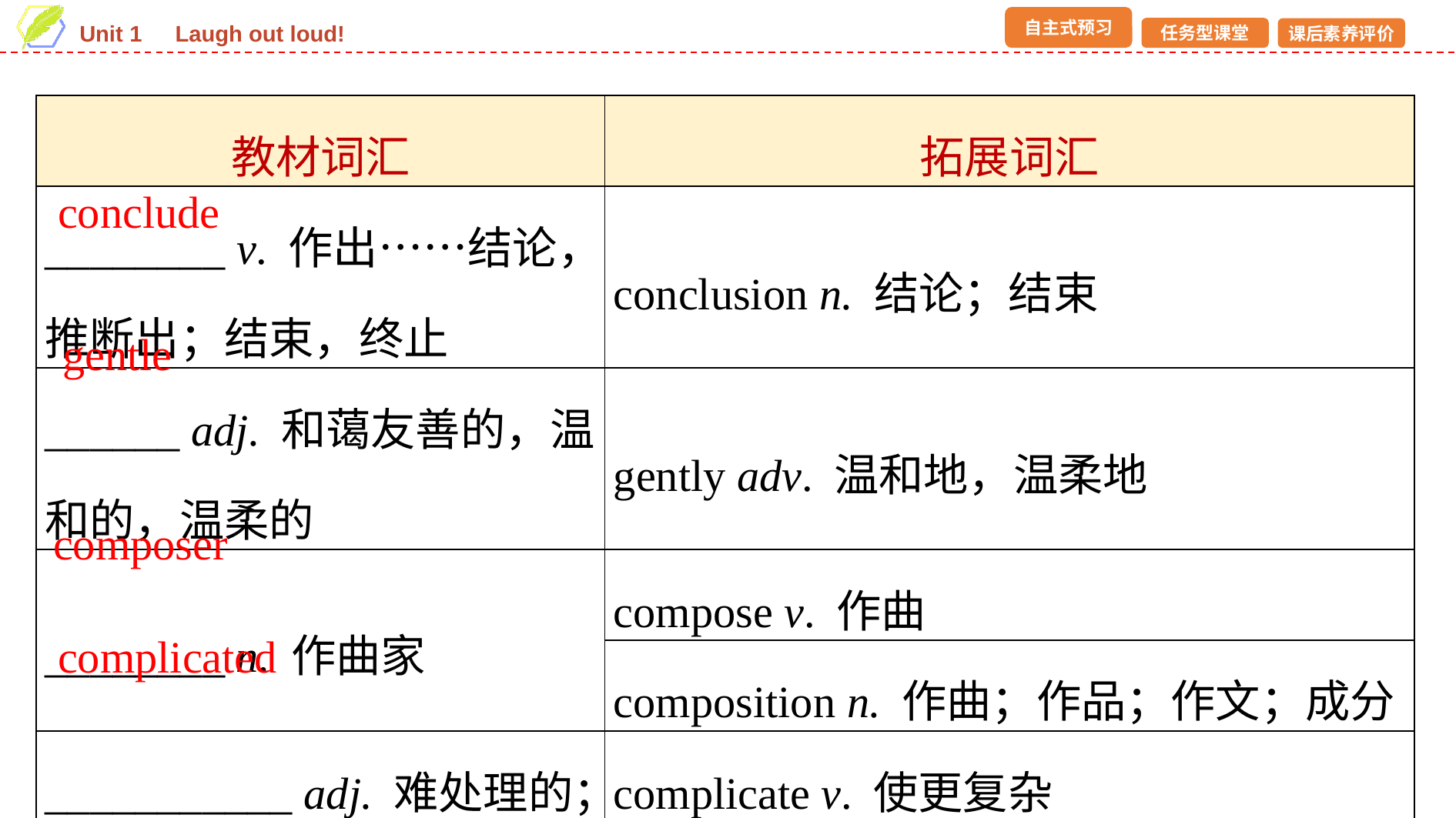

| 教材词汇 | 拓展词汇 |
| --- | --- |
| \_\_\_\_\_\_\_\_ v. 作出……结论，推断出；结束，终止 | conclusion n. 结论；结束 |
| \_\_\_\_\_\_ adj. 和蔼友善的，温和的，温柔的 | gently adv. 温和地，温柔地 |
| \_\_\_\_\_\_\_\_ n. 作曲家 | compose v. 作曲 |
|  | composition n. 作曲；作品；作文；成分 |
| \_\_\_\_\_\_\_\_\_\_\_ adj. 难处理的；难懂的 | complicate v. 使更复杂 |
|  | complication n. 使复杂化的问题(情况) |
conclude
gentle
composer
complicated